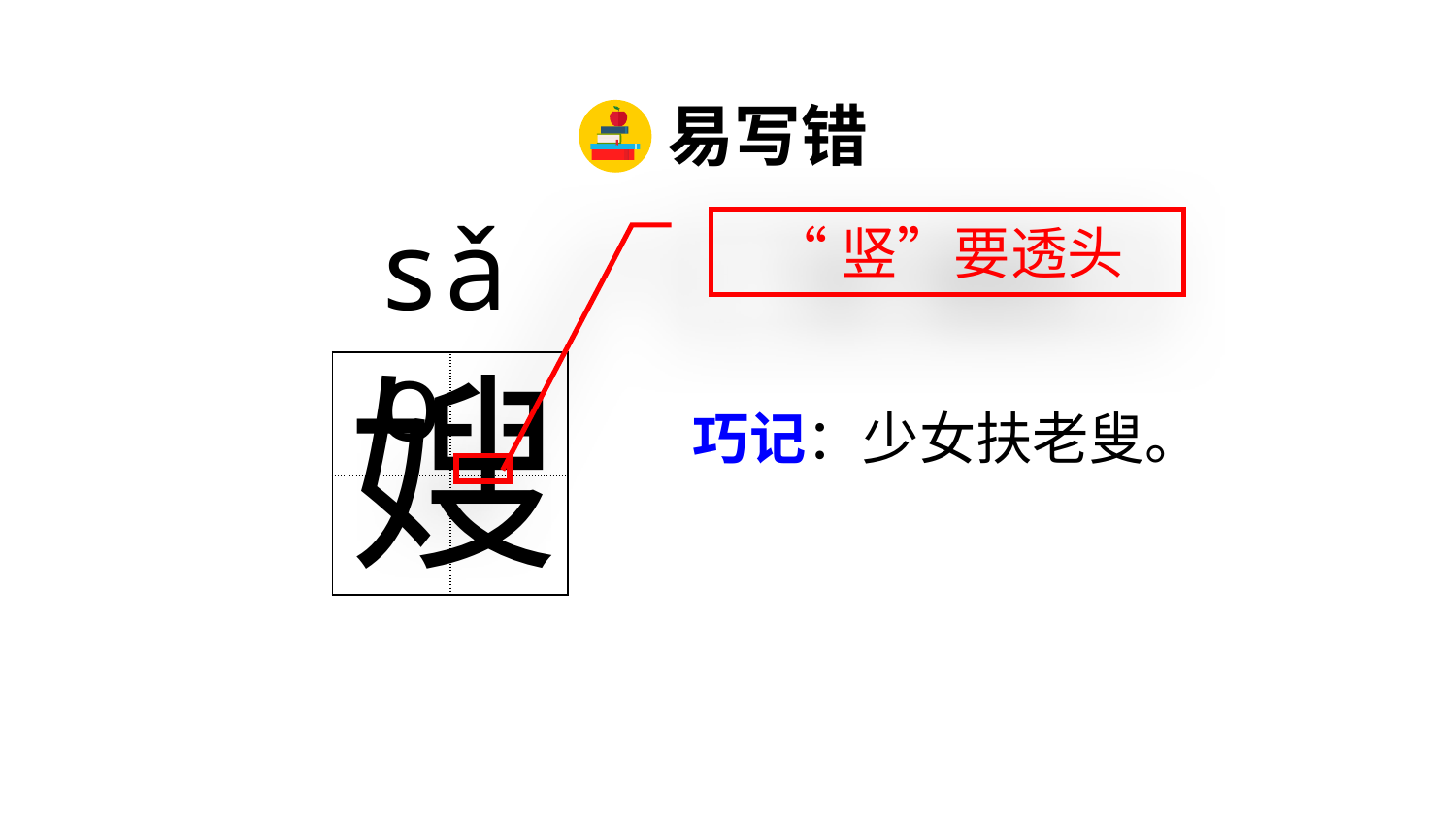

易写错

sǎo
“竖”要透头
嫂
|  |  |
| --- | --- |
|  |  |
巧记：少女扶老叟。